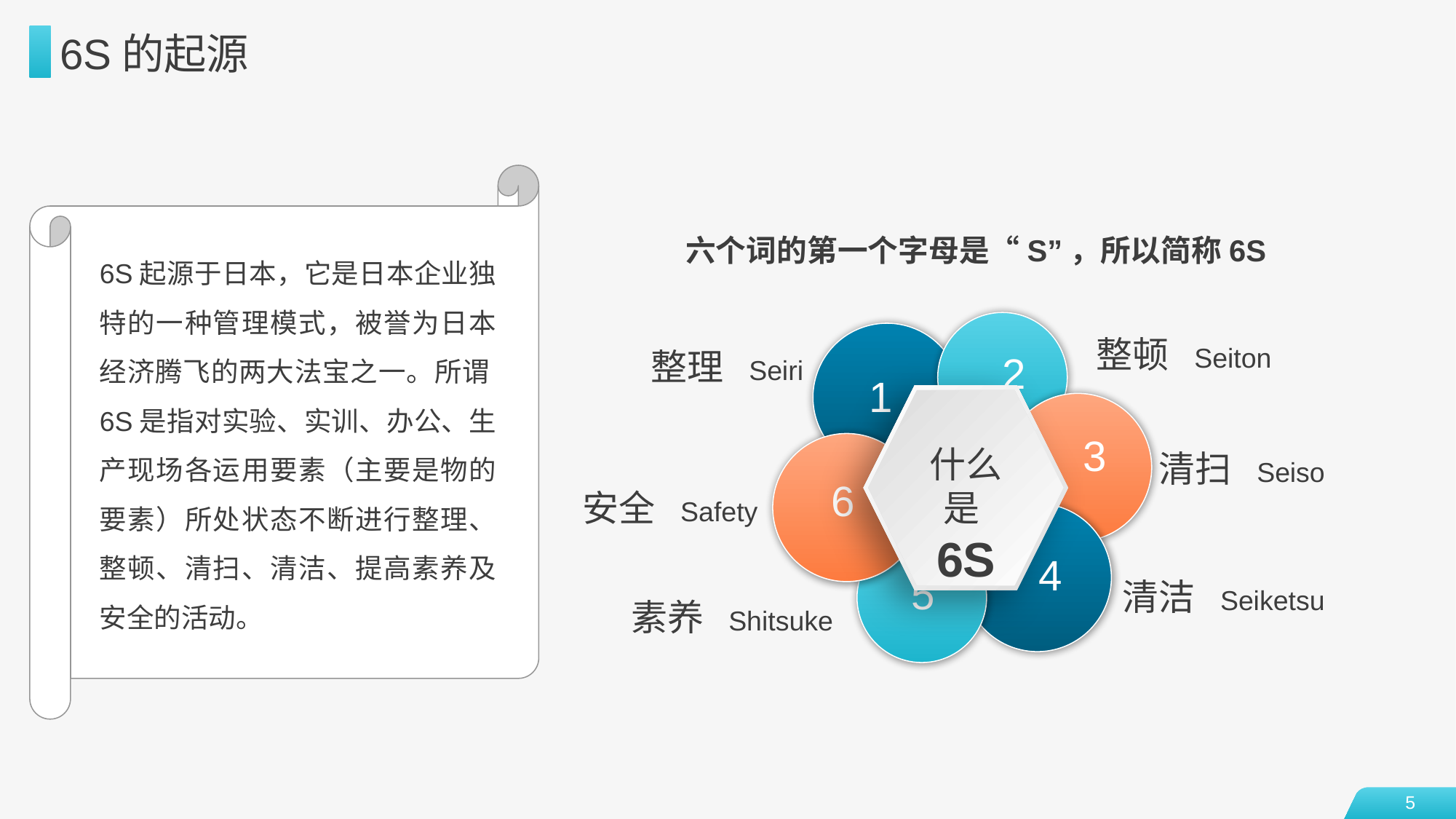

6S的起源
https://www.ypppt.com/

六个词的第一个字母是“S”，所以简称6S
6S起源于日本，它是日本企业独特的一种管理模式，被誉为日本经济腾飞的两大法宝之一。所谓6S是指对实验、实训、办公、生产现场各运用要素（主要是物的要素）所处状态不断进行整理、整顿、清扫、清洁、提高素养及安全的活动。

2

1
整顿  Seiton
整理  Seiri

3

6
什么是6S
清扫  Seiso
安全  Safety

4

5
清洁  Seiketsu
素养  Shitsuke